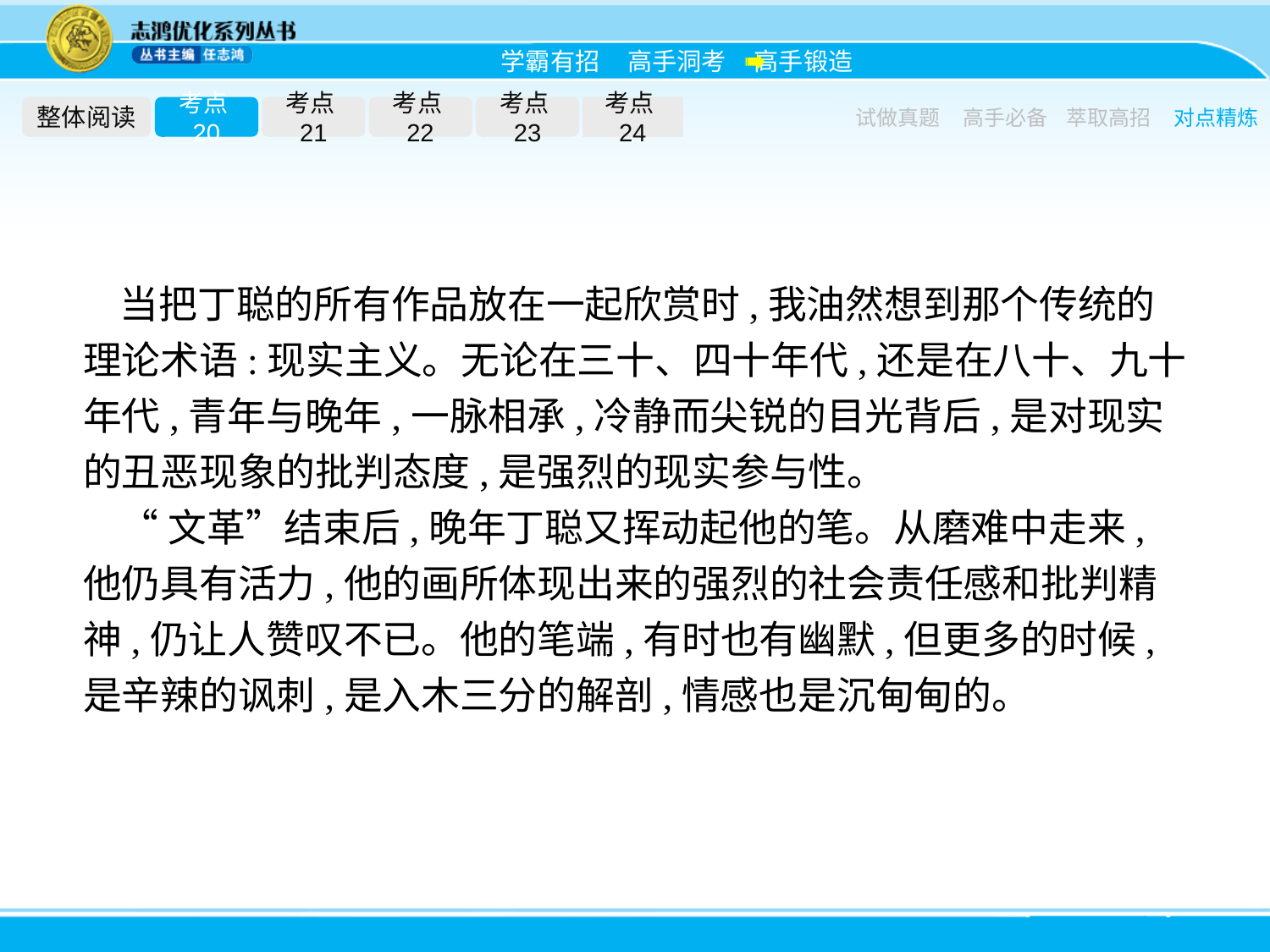

整体阅读
考点20
考点21
考点22
考点23
考点24
试做真题
高手必备
萃取高招
对点精炼
当把丁聪的所有作品放在一起欣赏时,我油然想到那个传统的理论术语:现实主义。无论在三十、四十年代,还是在八十、九十年代,青年与晚年,一脉相承,冷静而尖锐的目光背后,是对现实的丑恶现象的批判态度,是强烈的现实参与性。
“文革”结束后,晚年丁聪又挥动起他的笔。从磨难中走来,他仍具有活力,他的画所体现出来的强烈的社会责任感和批判精神,仍让人赞叹不已。他的笔端,有时也有幽默,但更多的时候,是辛辣的讽刺,是入木三分的解剖,情感也是沉甸甸的。